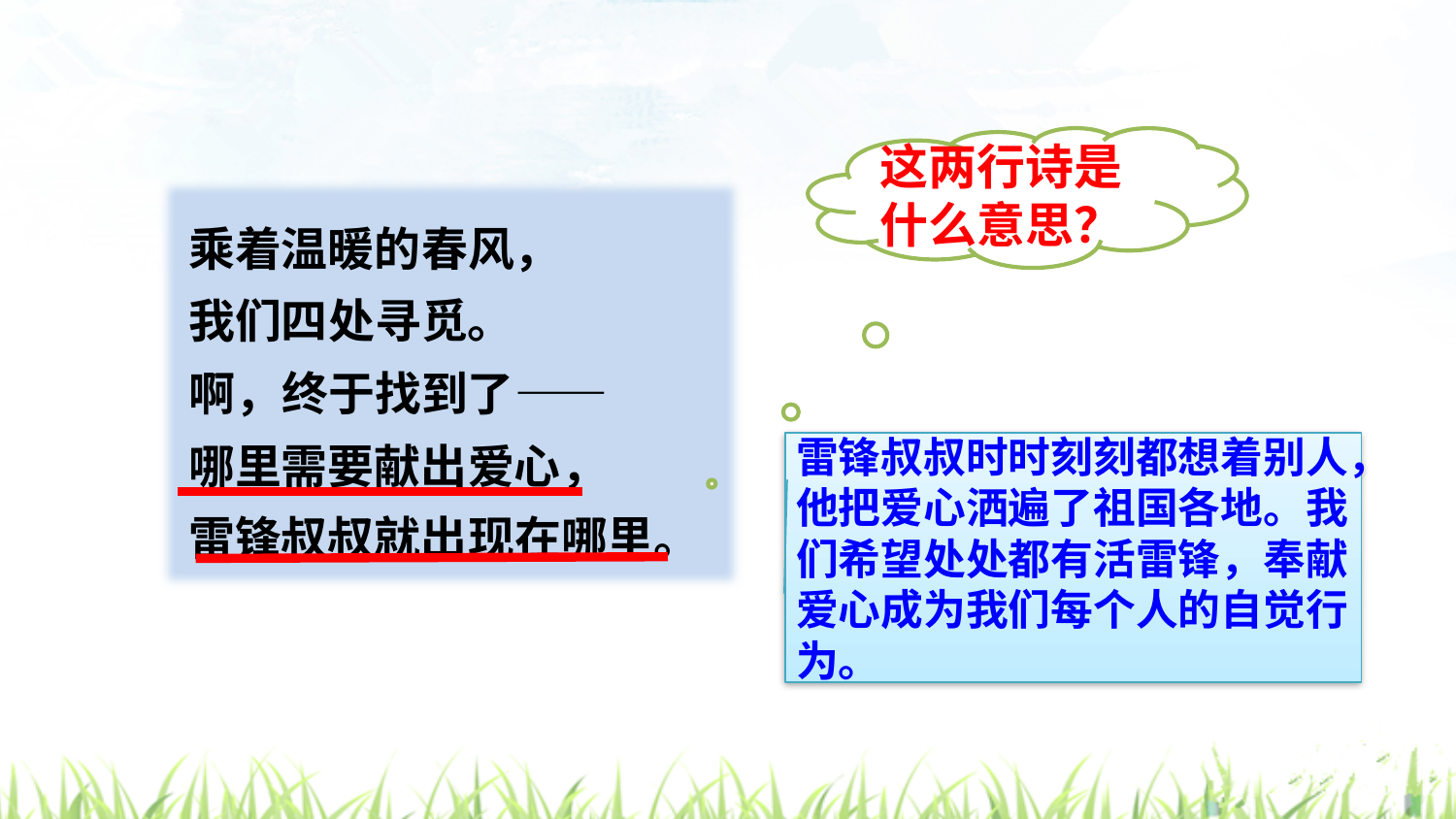

这两行诗是什么意思？
乘着温暖的春风，
我们四处寻觅。
啊，终于找到了——
哪里需要献出爱心，
雷锋叔叔就出现在哪里。
雷锋叔叔时时刻刻都想着别人，他把爱心洒遍了祖国各地。我们希望处处都有活雷锋，奉献爱心成为我们每个人的自觉行为。